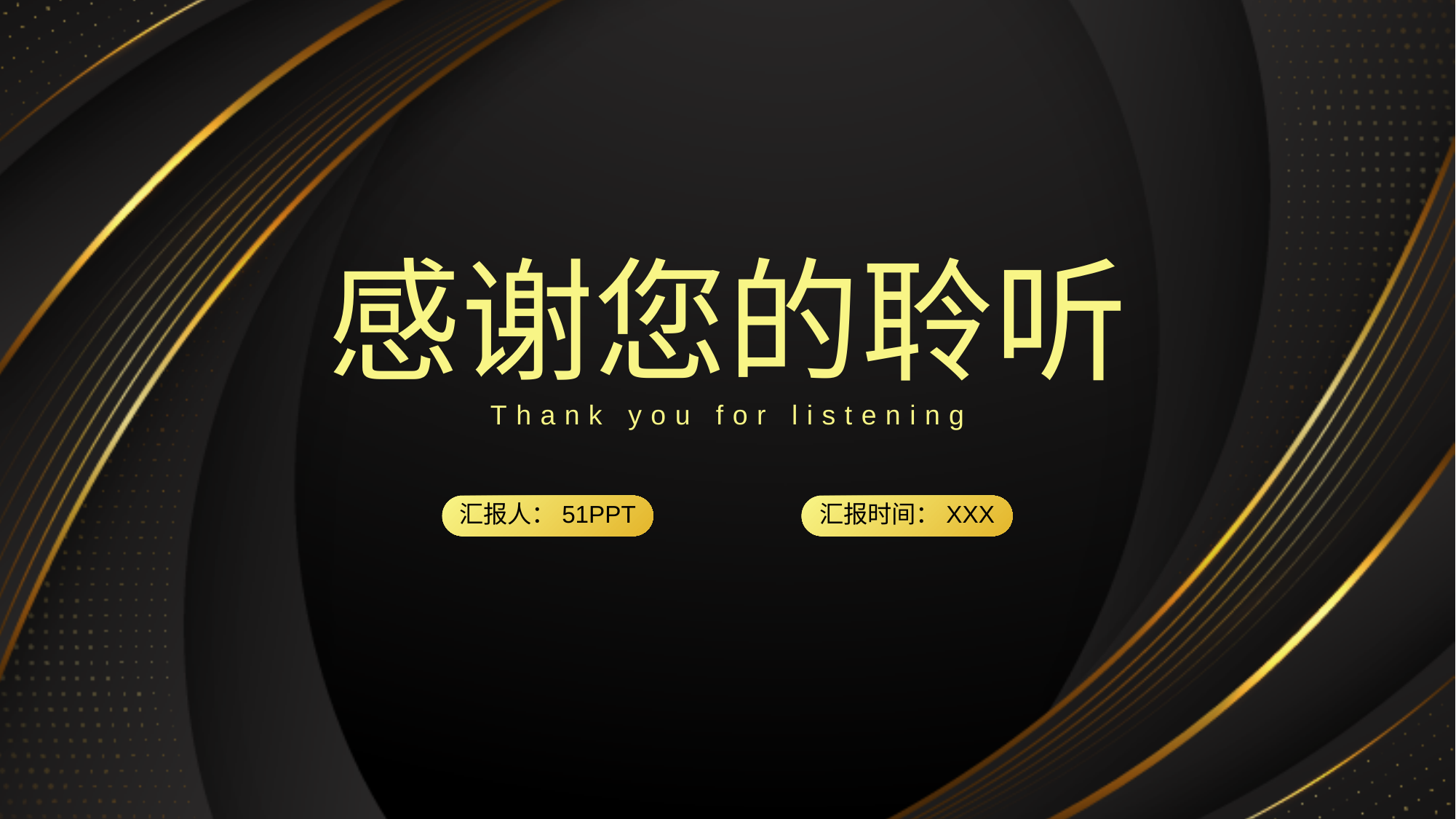

感谢您的聆听
Thank you for listening
汇报人：51PPT
汇报时间：XXX